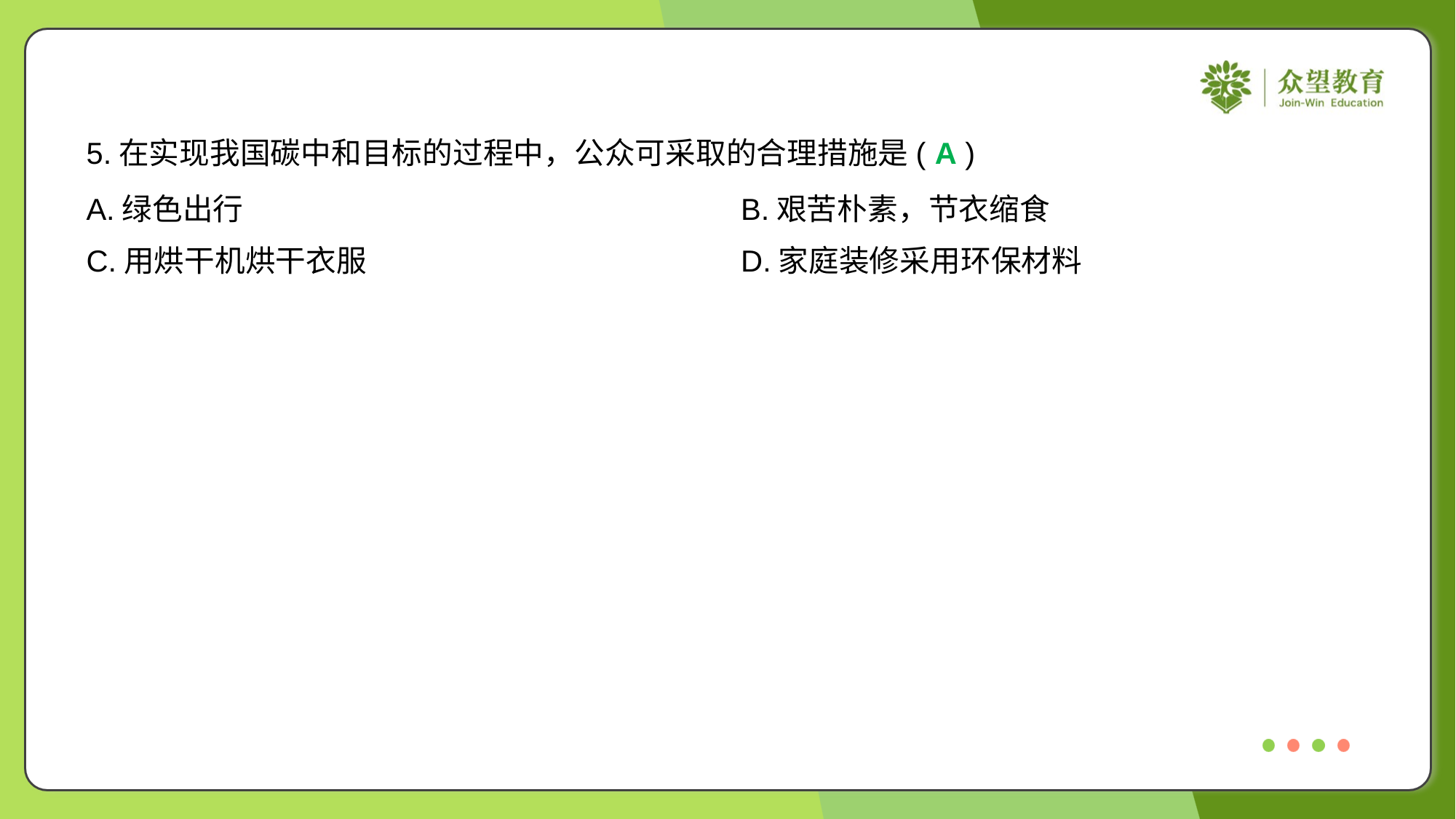

5.在实现我国碳中和目标的过程中，公众可采取的合理措施是(     )
A
A.绿色出行	B.艰苦朴素，节衣缩食
C.用烘干机烘干衣服	D.家庭装修采用环保材料